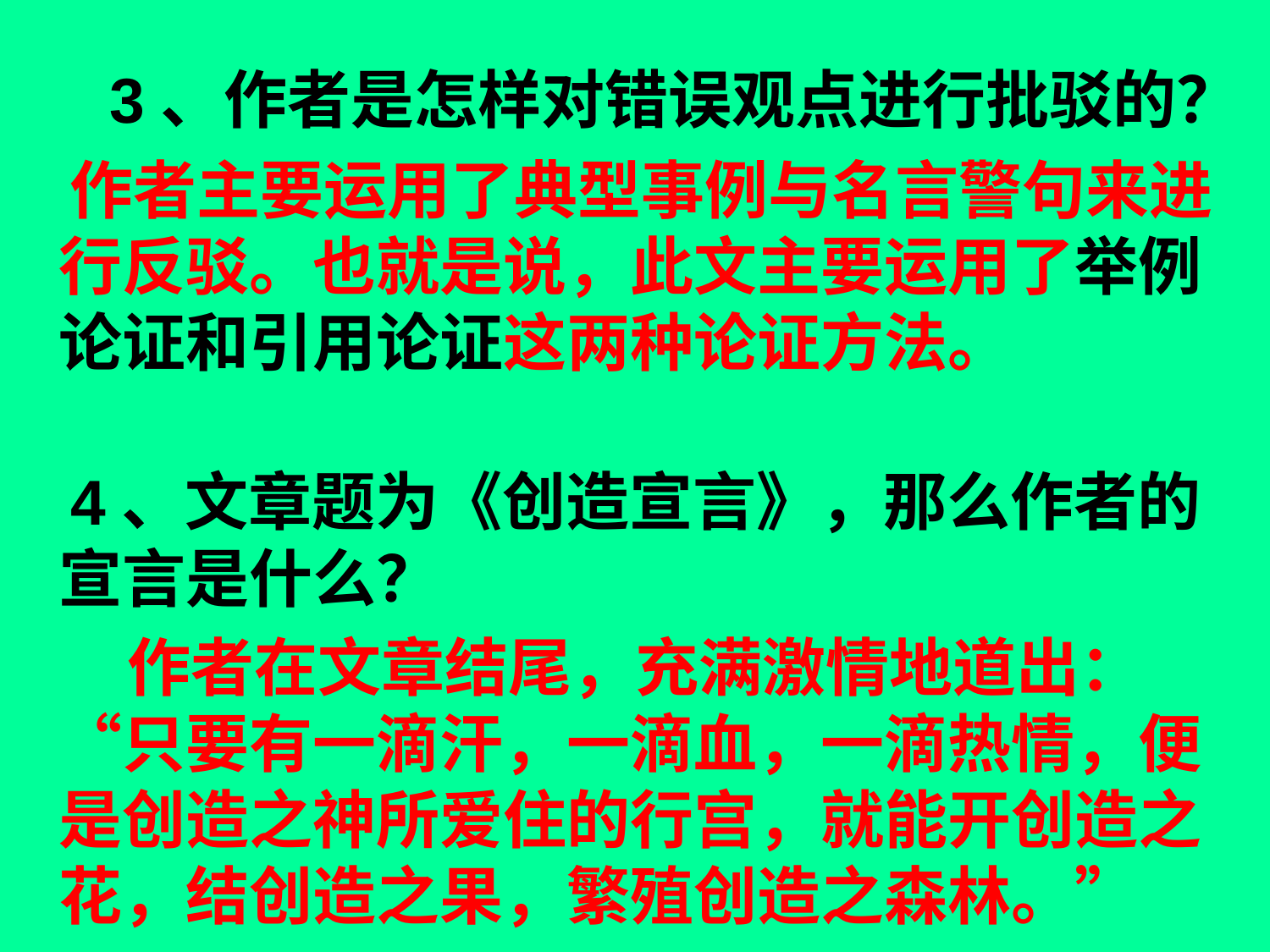

3、作者是怎样对错误观点进行批驳的？
   作者主要运用了典型事例与名言警句来进行反驳。也就是说，此文主要运用了举例论证和引用论证这两种论证方法。

   4、文章题为《创造宣言》，那么作者的宣言是什么？
       作者在文章结尾，充满激情地道出：“只要有一滴汗，一滴血，一滴热情，便是创造之神所爱住的行宫，就能开创造之花，结创造之果，繁殖创造之森林。”